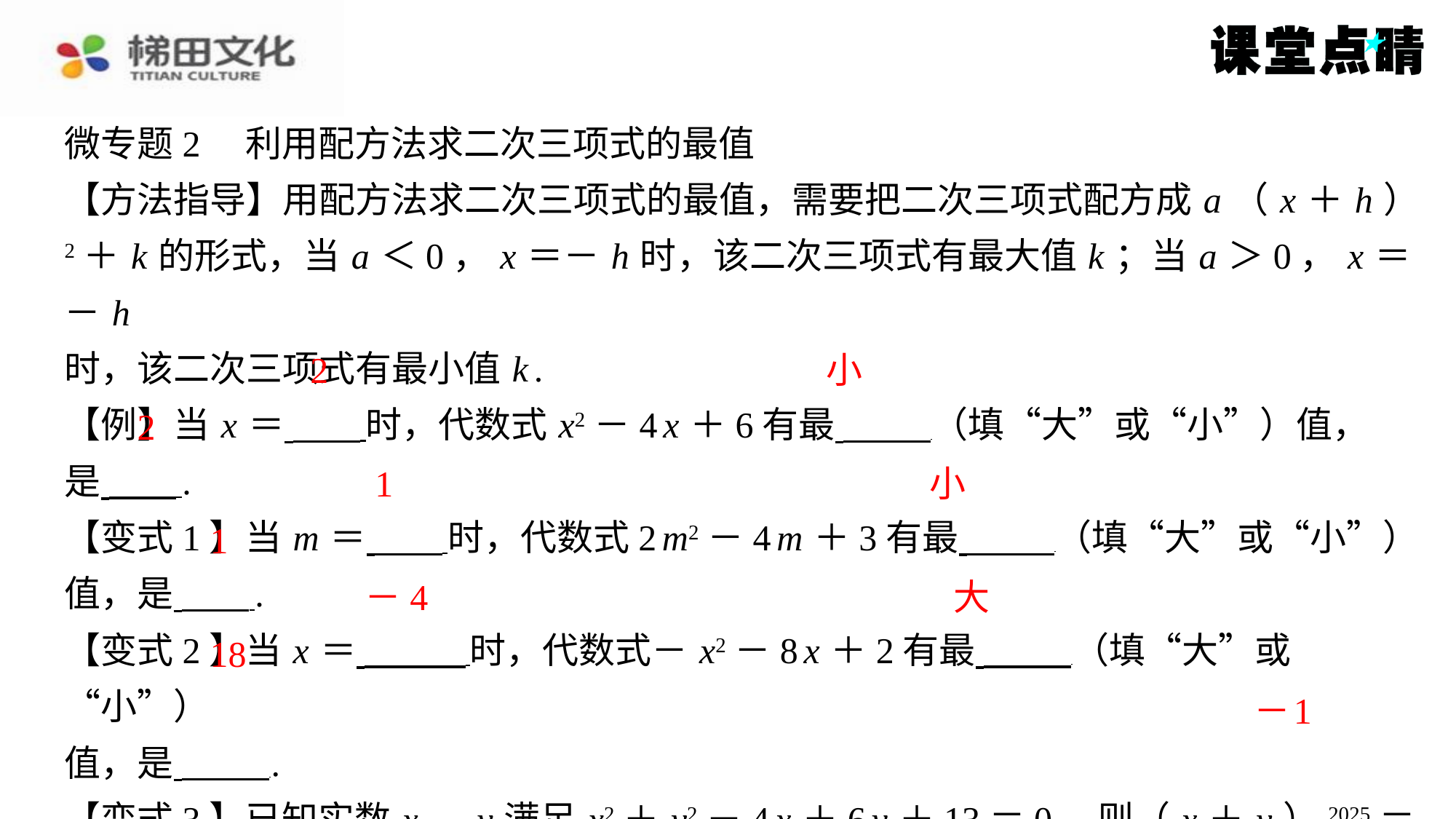

微专题2　利用配方法求二次三项式的最值
【方法指导】用配方法求二次三项式的最值，需要把二次三项式配方成 a （ x ＋ h ）
2＋ k 的形式，当 a ＜0， x ＝－ h 时，该二次三项式有最大值 k ；当 a ＞0， x ＝－ h
时，该二次三项式有最小值 k .
【例】当 x ＝            时，代数式 x2－4 x ＋6有最               （填“大”或“小”）值，
是            ⁠.
【变式1】当 m ＝            时，代数式2 m2－4 m ＋3有最               （填“大”或“小”）
值，是            ⁠.
【变式2】当 x ＝                 时，代数式－ x2－8 x ＋2有最               （填“大”或“小”）
值，是               ⁠.
【变式3】已知实数 x 、 y 满足 x2＋ y2－4 x ＋6 y ＋13＝0，则（ x ＋ y ）2025＝          ⁠   ⁠.
2
小
2
1
小
1
－4
大
18
－
1